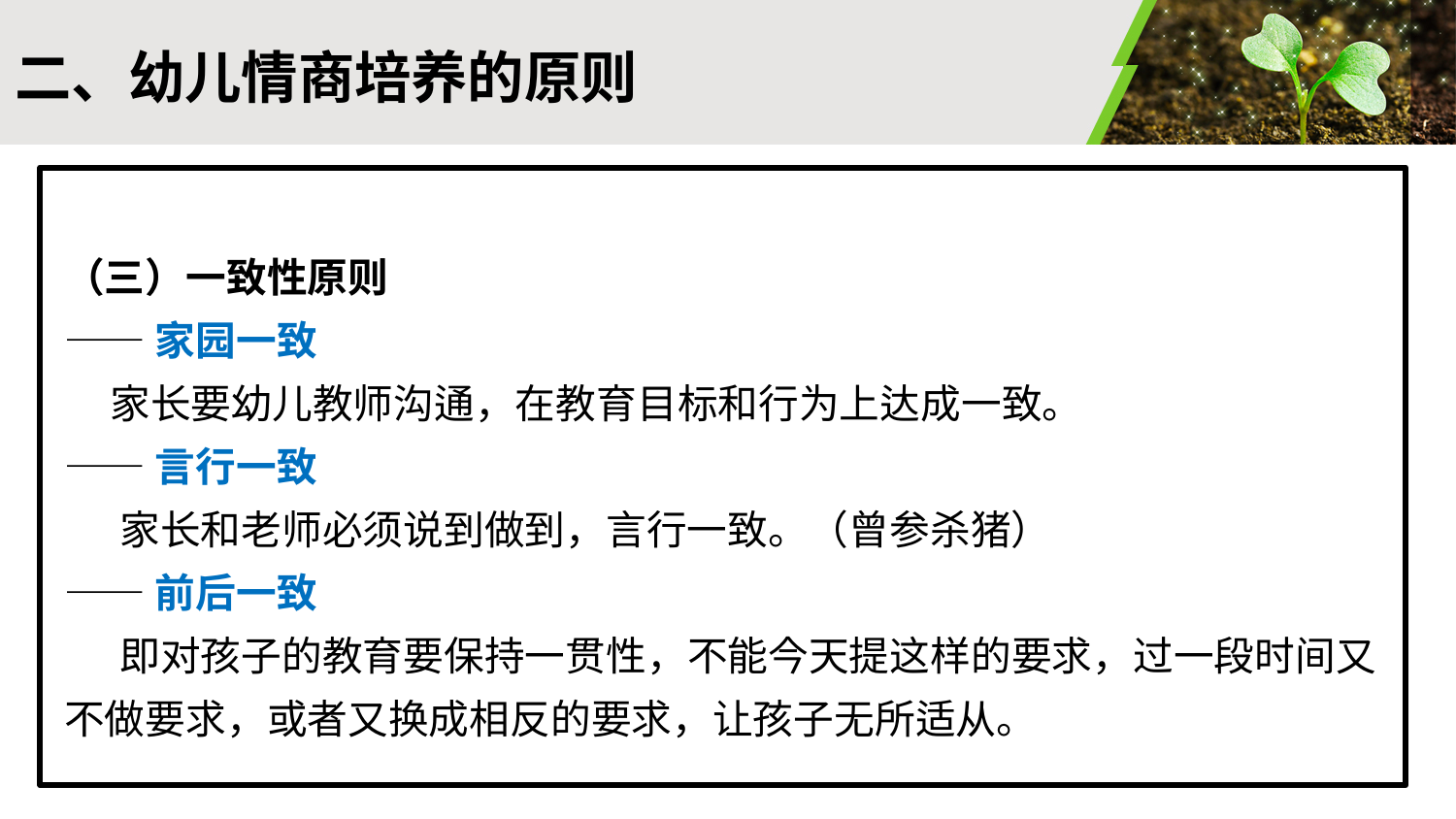

#
二、幼儿情商培养的原则

（三）一致性原则
——家园一致
    家长要幼儿教师沟通，在教育目标和行为上达成一致。
——言行一致
    家长和老师必须说到做到，言行一致。（曾参杀猪）
——前后一致
    即对孩子的教育要保持一贯性，不能今天提这样的要求，过一段时间又不做要求，或者又换成相反的要求，让孩子无所适从。